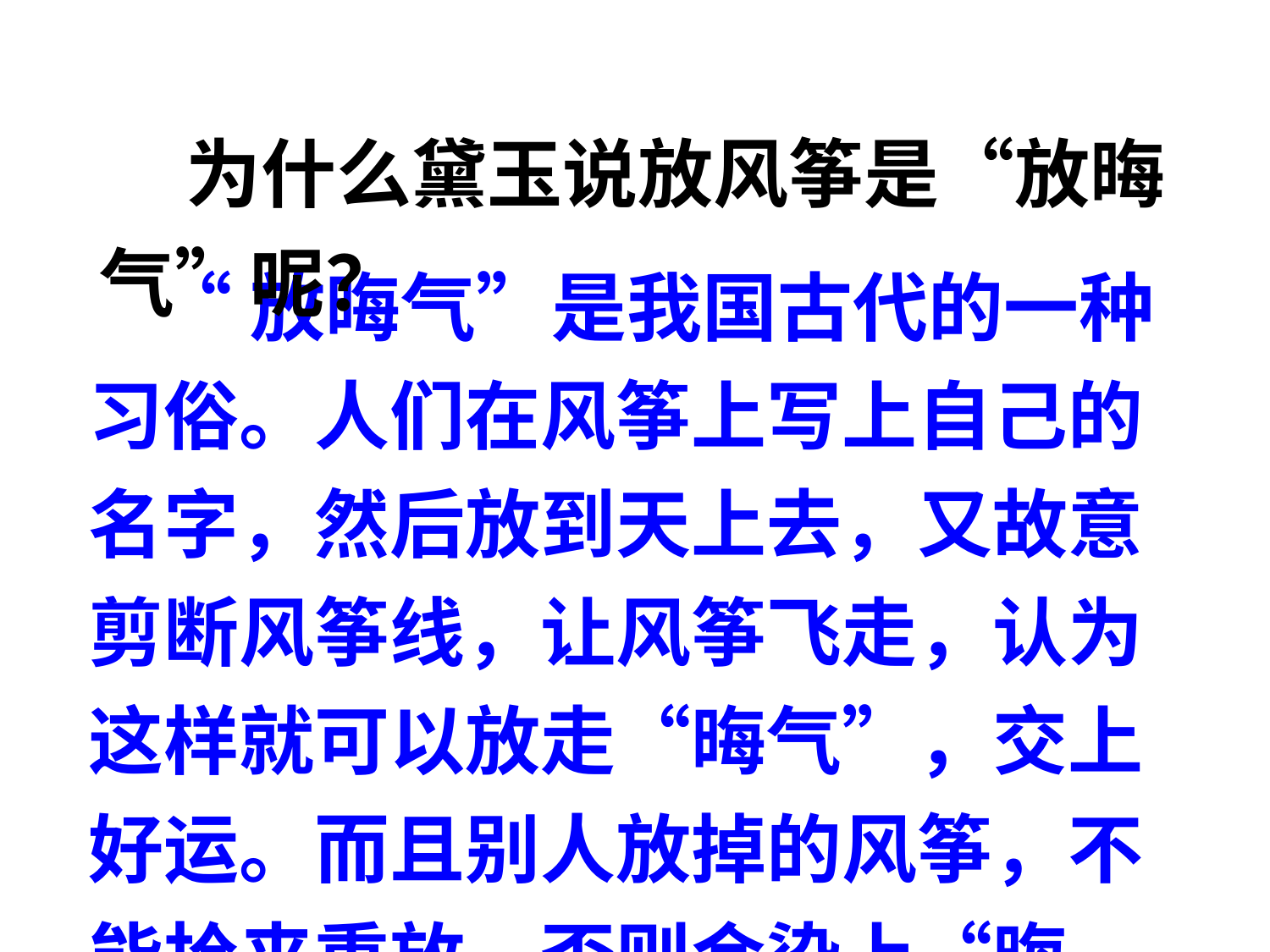

为什么黛玉说放风筝是“放晦气”呢？
    “放晦气”是我国古代的一种习俗。人们在风筝上写上自己的名字，然后放到天上去，又故意剪断风筝线，让风筝飞走，认为这样就可以放走“晦气”，交上好运。而且别人放掉的风筝，不能拾来重放，否则会染上“晦气”。